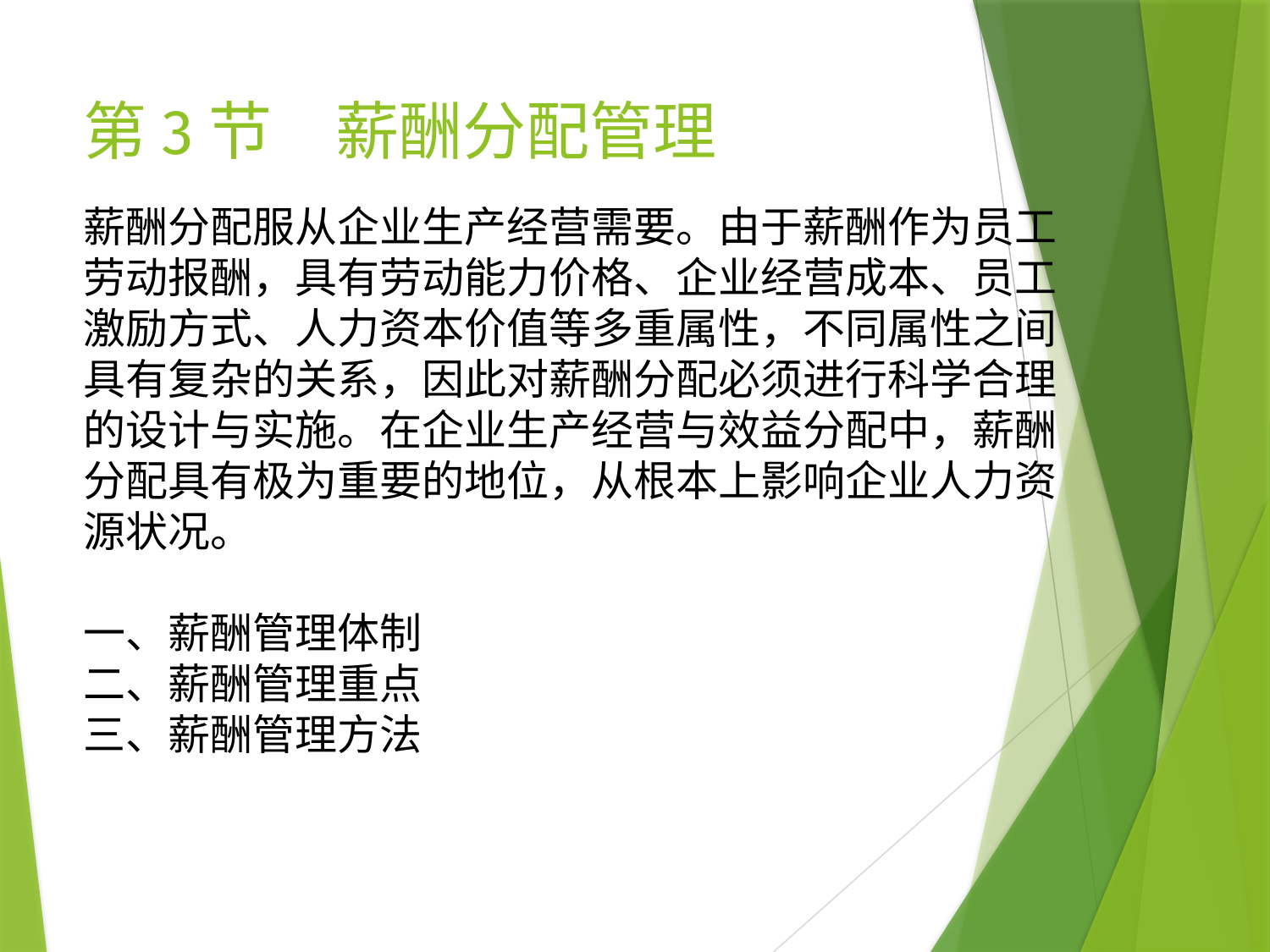

# 第3节　薪酬分配管理
薪酬分配服从企业生产经营需要。由于薪酬作为员工劳动报酬，具有劳动能力价格、企业经营成本、员工激励方式、人力资本价值等多重属性，不同属性之间具有复杂的关系，因此对薪酬分配必须进行科学合理的设计与实施。在企业生产经营与效益分配中，薪酬分配具有极为重要的地位，从根本上影响企业人力资源状况。

一、薪酬管理体制
二、薪酬管理重点
三、薪酬管理方法